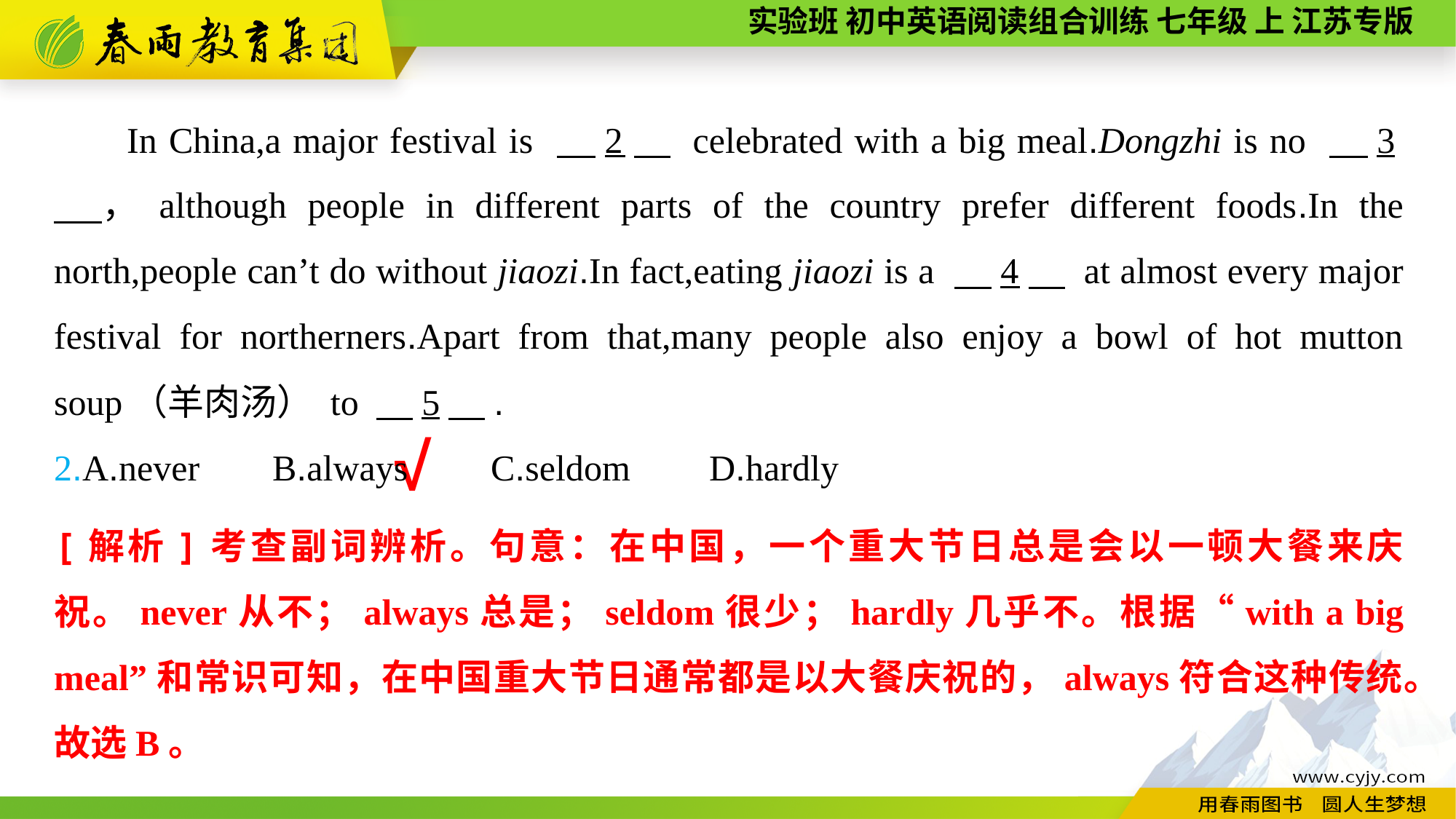

In China,a major festival is 　2　 celebrated with a big meal.Dongzhi is no 　3　，although people in different parts of the country prefer different foods.In the north,people can’t do without jiaozi.In fact,eating jiaozi is a 　4　 at almost every major festival for northerners.Apart from that,many people also enjoy a bowl of hot mutton soup（羊肉汤） to 　5　.
2.A.never	B.always	C.seldom	D.hardly
√
[解析]考查副词辨析。句意：在中国，一个重大节日总是会以一顿大餐来庆祝。never从不；always总是；seldom很少；hardly几乎不。根据“with a big meal”和常识可知，在中国重大节日通常都是以大餐庆祝的，always符合这种传统。故选B。